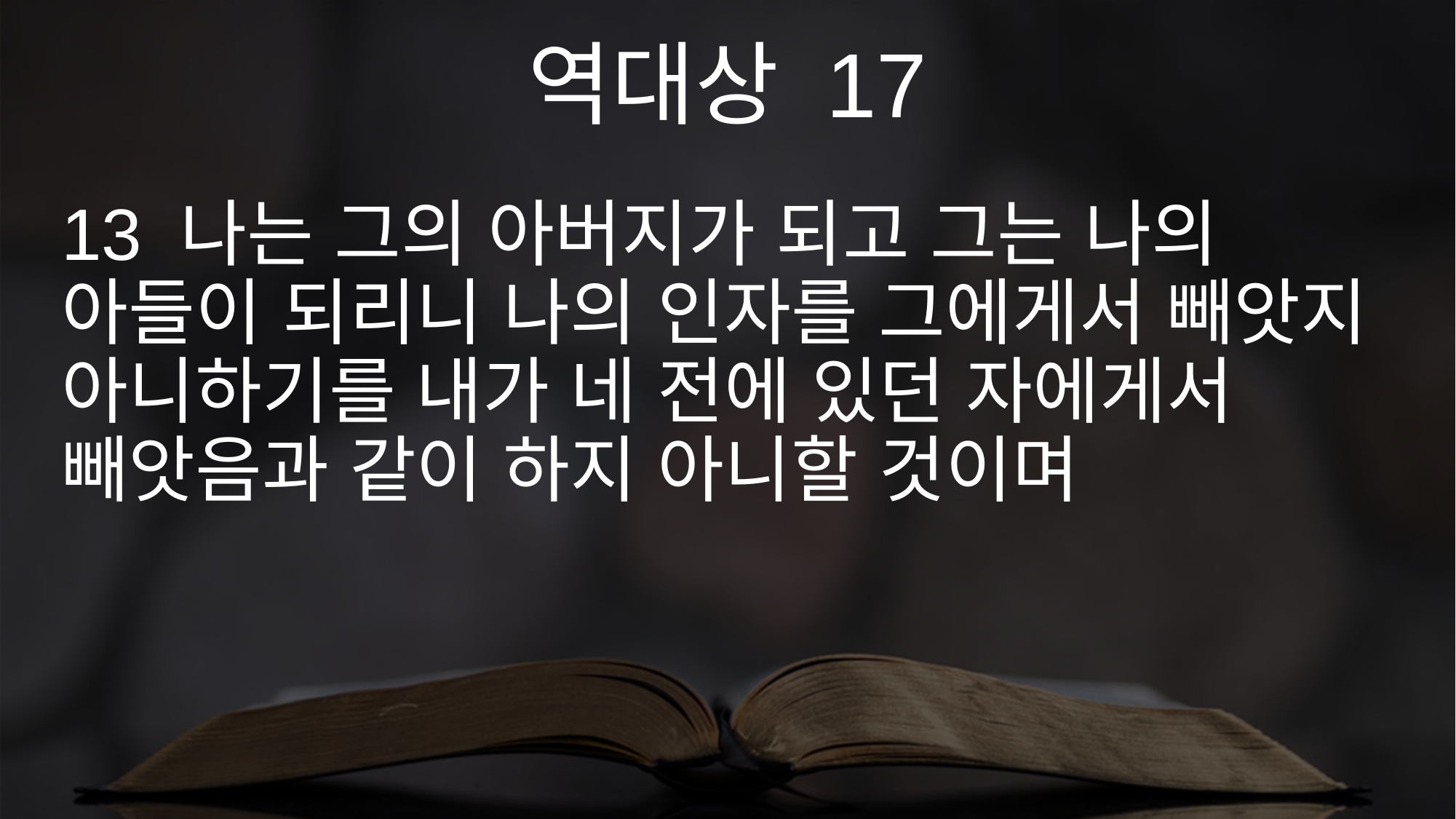

역대상 17
13 나는 그의 아버지가 되고 그는 나의 아들이 되리니 나의 인자를 그에게서 빼앗지 아니하기를 내가 네 전에 있던 자에게서 빼앗음과 같이 하지 아니할 것이며